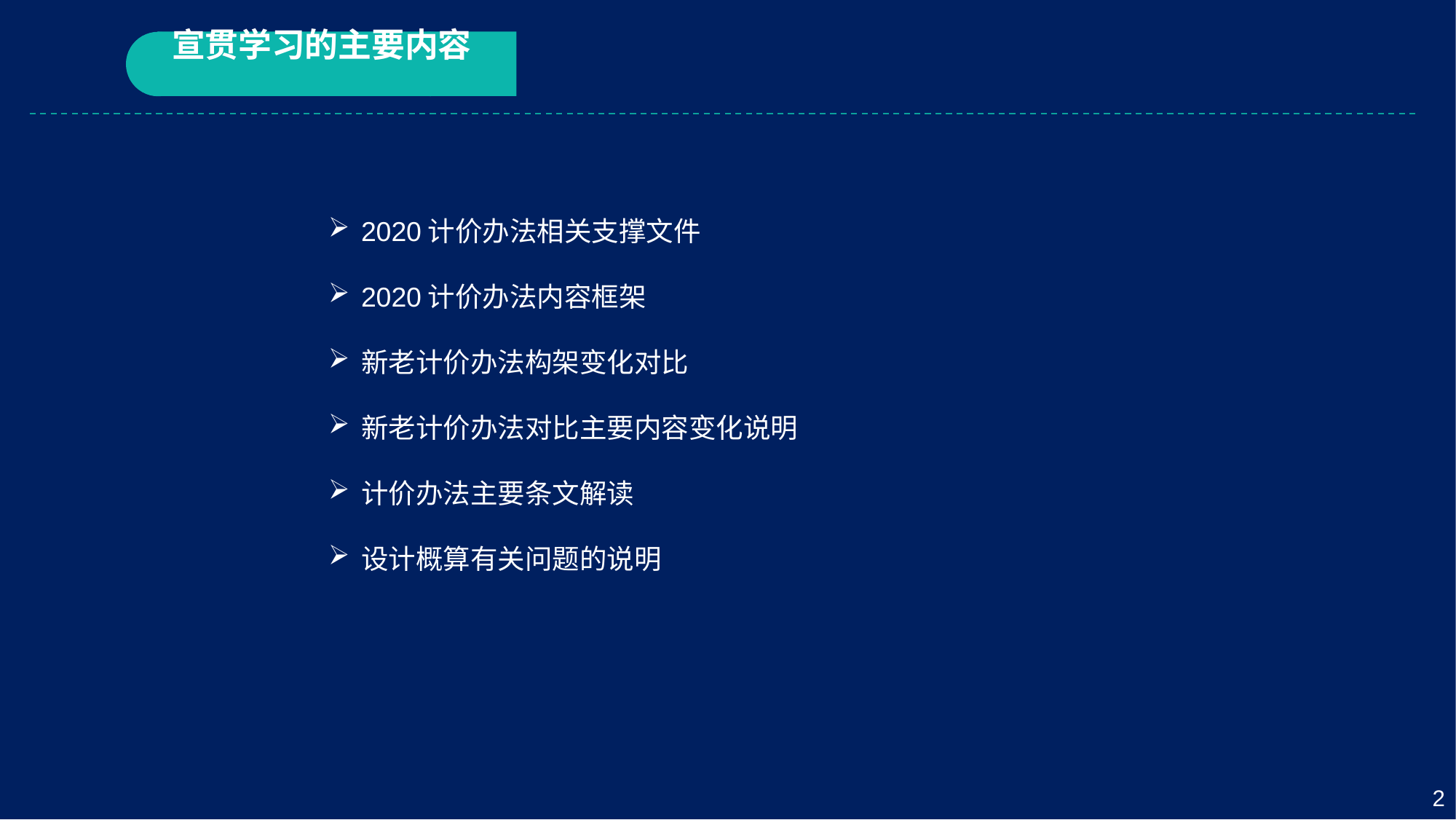

宣贯学习的主要内容

2020计价办法相关支撑文件
2020计价办法内容框架
新老计价办法构架变化对比
新老计价办法对比主要内容变化说明
计价办法主要条文解读
设计概算有关问题的说明
2